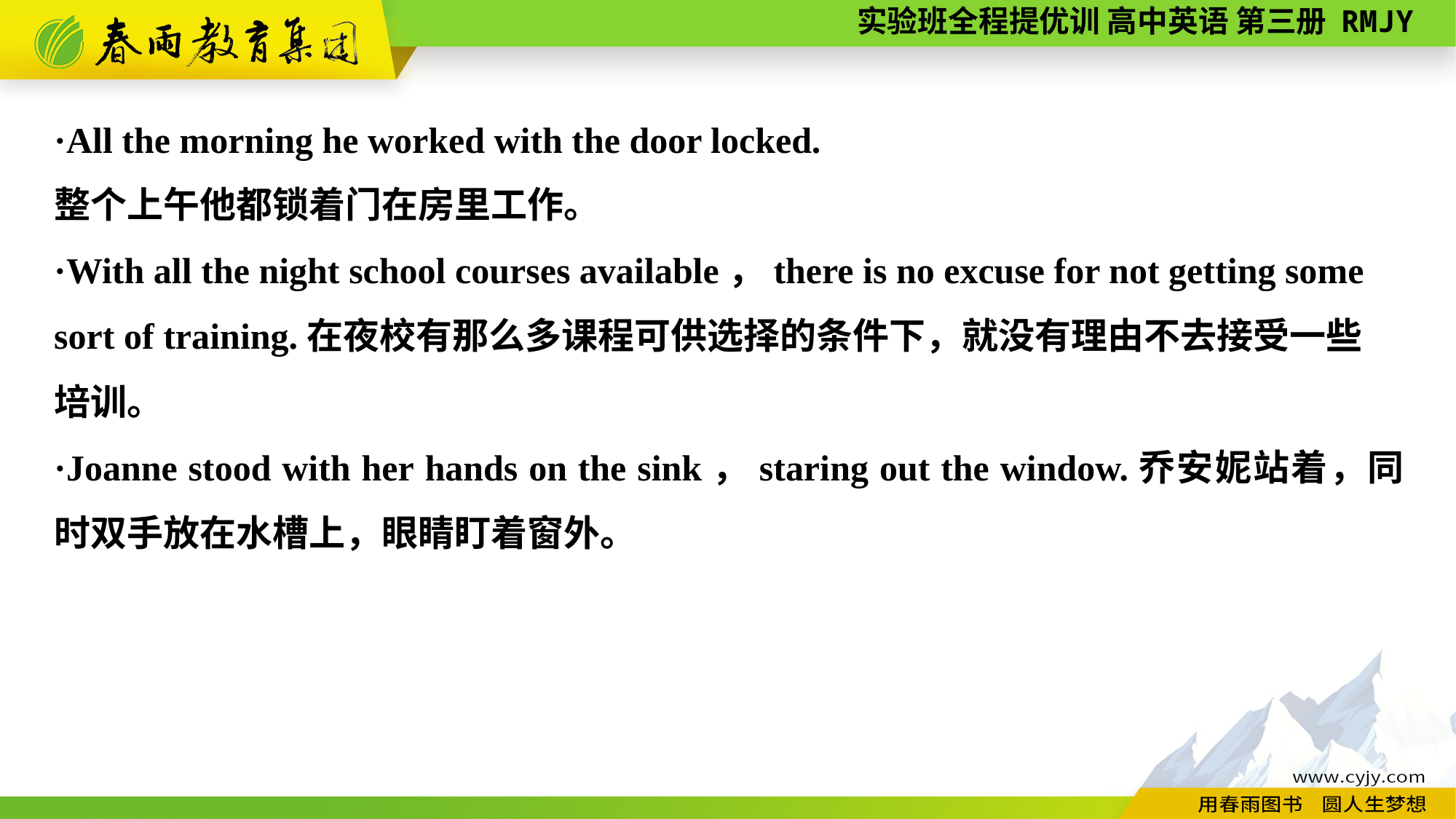

·All the morning he worked with the door locked.
整个上午他都锁着门在房里工作。
·With all the night school courses available，there is no excuse for not getting some sort of training.在夜校有那么多课程可供选择的条件下，就没有理由不去接受一些
培训。
·Joanne stood with her hands on the sink，staring out the window.乔安妮站着，同时双手放在水槽上，眼睛盯着窗外。